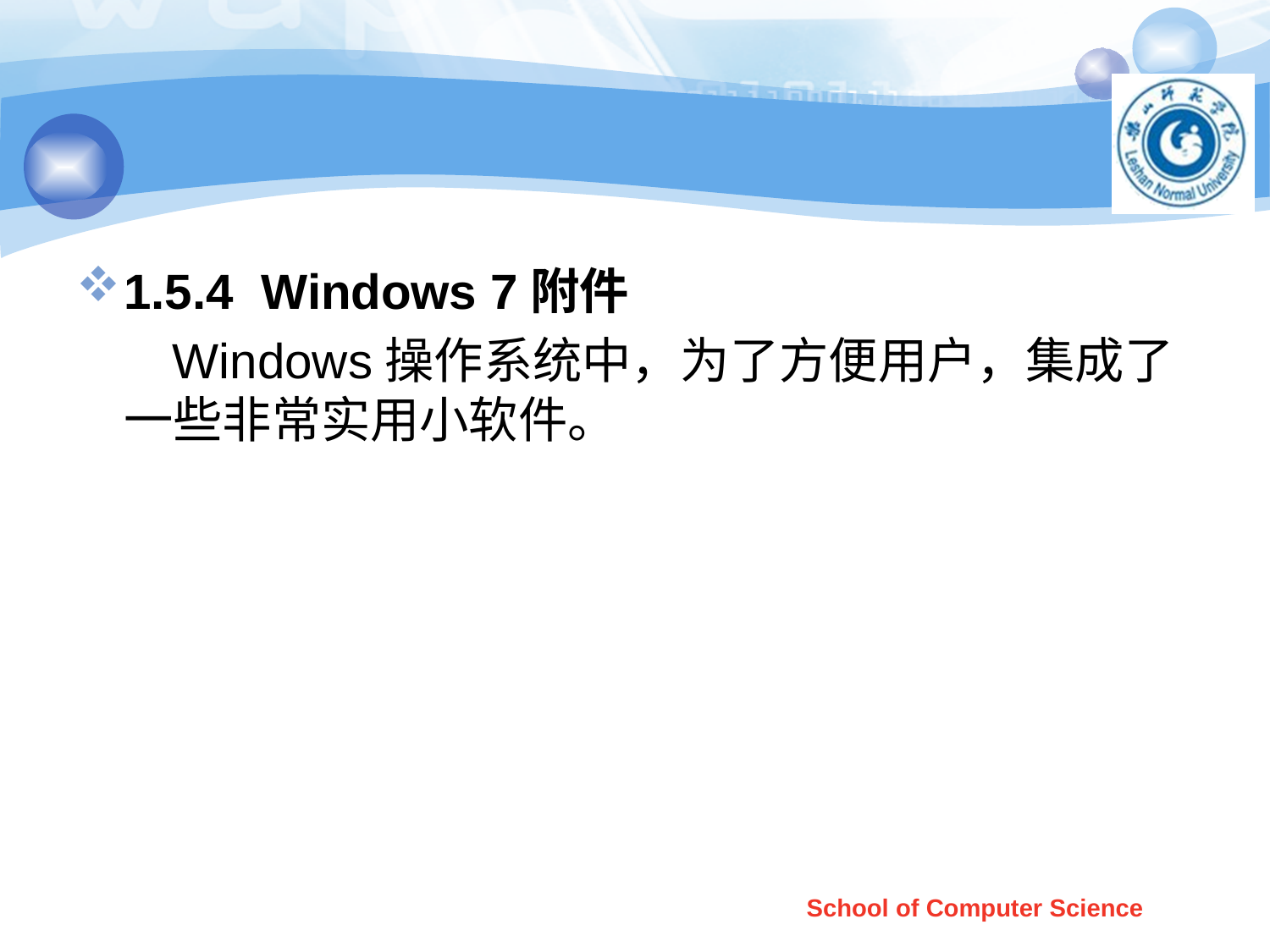

#
1.5.4  Windows 7附件
       Windows操作系统中，为了方便用户，集成了一些非常实用小软件。
School of Computer Science